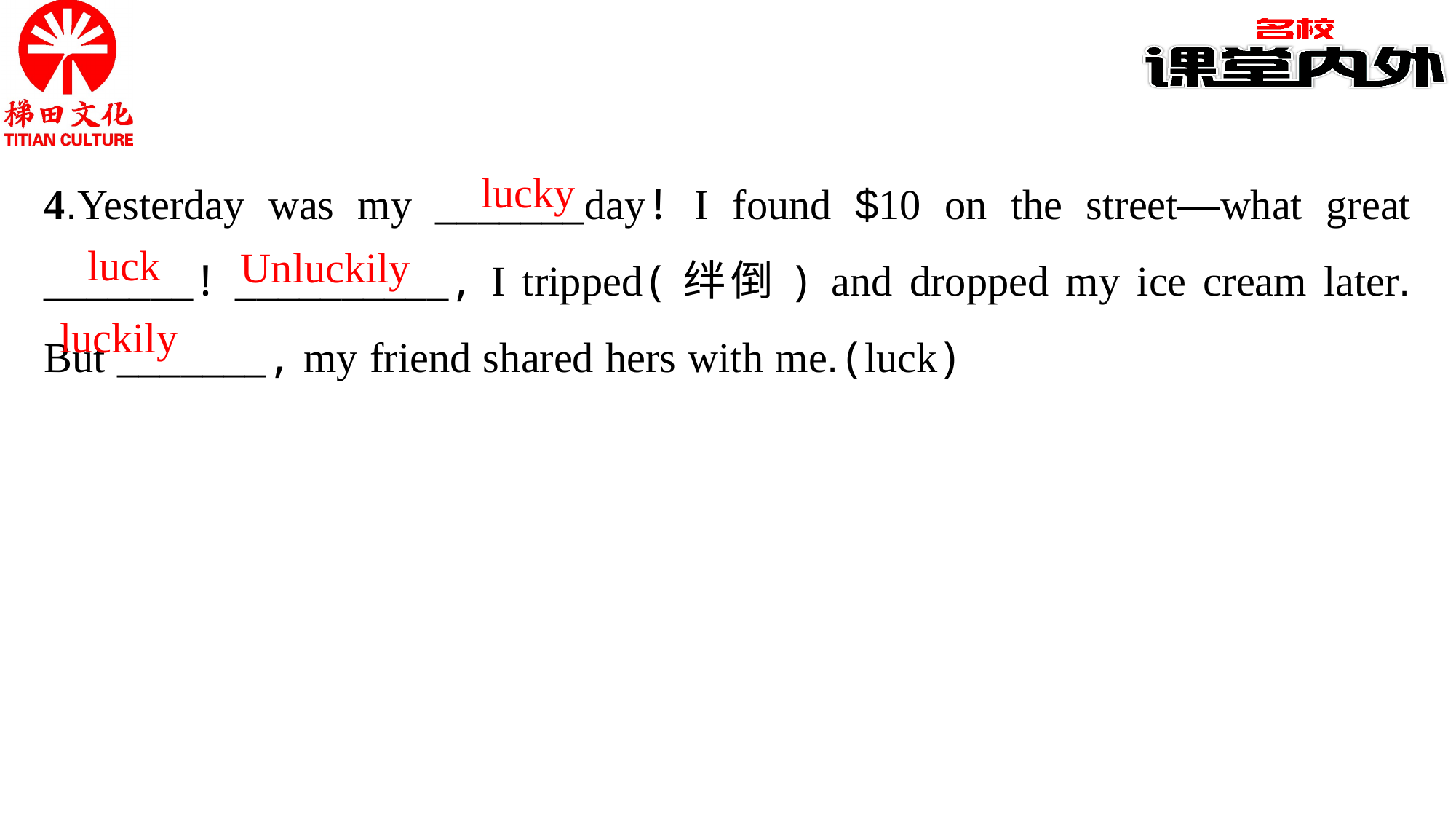

4.Yesterday was my _______day! I found $10 on the street—what great _______! __________, I tripped(绊倒) and dropped my ice cream later. But _______, my friend shared hers with me.(luck)
lucky
 luck
Unluckily
luckily